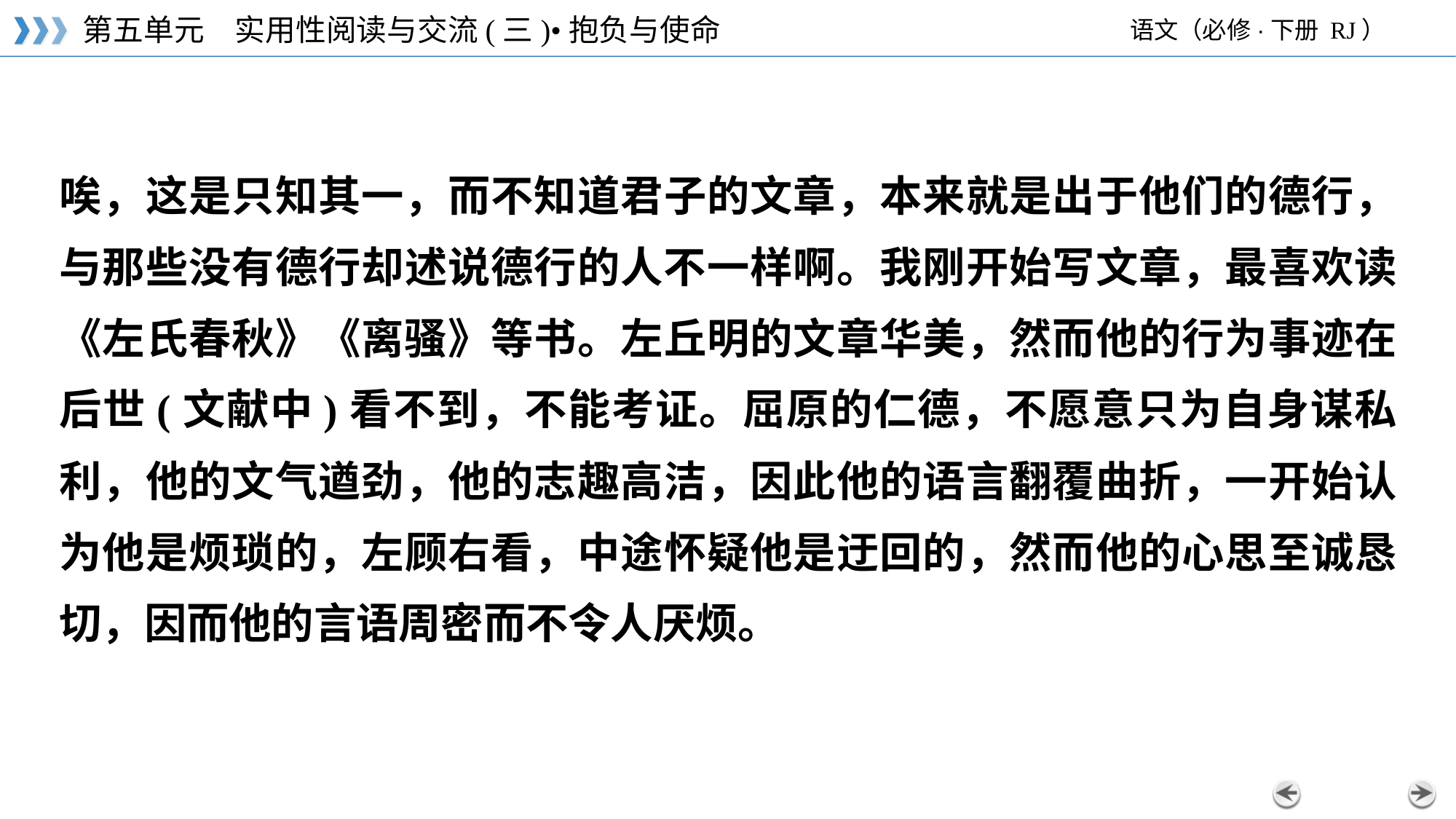

唉，这是只知其一，而不知道君子的文章，本来就是出于他们的德行，与那些没有德行却述说德行的人不一样啊。我刚开始写文章，最喜欢读《左氏春秋》《离骚》等书。左丘明的文章华美，然而他的行为事迹在后世(文献中)看不到，不能考证。屈原的仁德，不愿意只为自身谋私利，他的文气遒劲，他的志趣高洁，因此他的语言翻覆曲折，一开始认为他是烦琐的，左顾右看，中途怀疑他是迂回的，然而他的心思至诚恳切，因而他的言语周密而不令人厌烦。